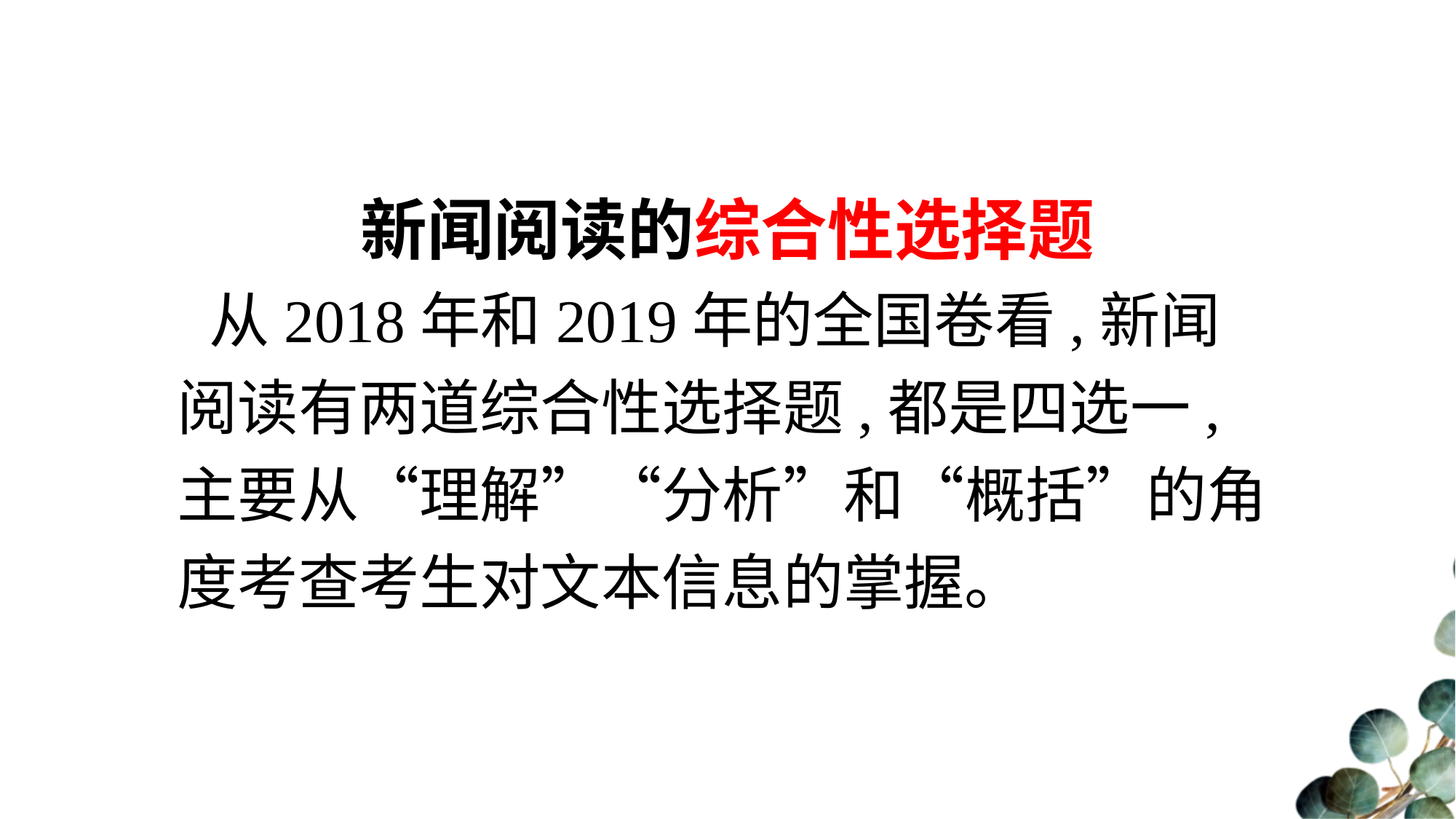

新闻阅读的综合性选择题
从2018年和2019年的全国卷看,新闻阅读有两道综合性选择题,都是四选一,主要从“理解”“分析”和“概括”的角度考查考生对文本信息的掌握。